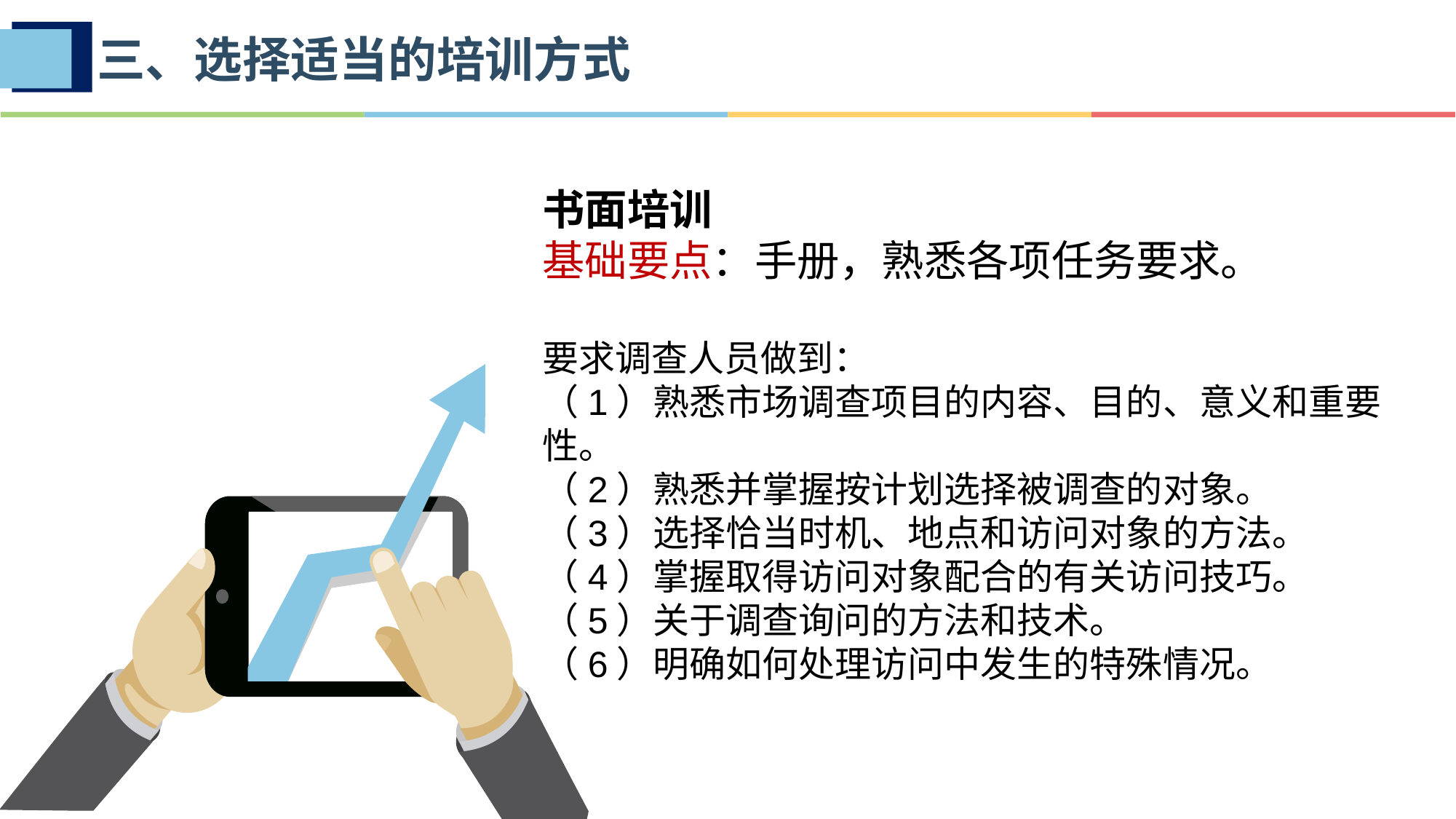

三、选择适当的培训方式

书面培训
基础要点：手册，熟悉各项任务要求。

要求调查人员做到：
（1）熟悉市场调查项目的内容、目的、意义和重要性。
（2）熟悉并掌握按计划选择被调查的对象。
（3）选择恰当时机、地点和访问对象的方法。
（4）掌握取得访问对象配合的有关访问技巧。
（5）关于调查询问的方法和技术。
（6）明确如何处理访问中发生的特殊情况。

z